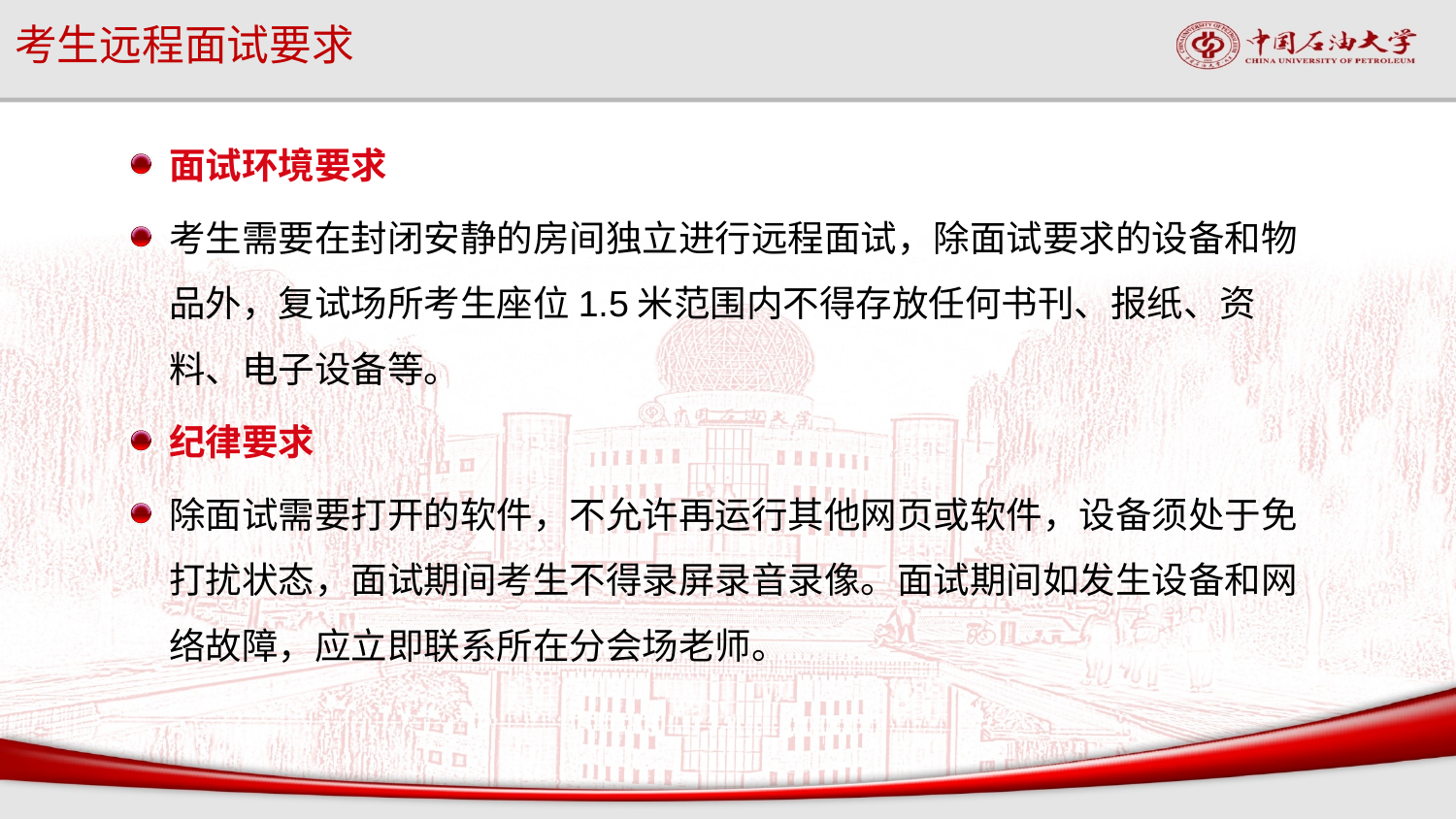

# 考生远程面试要求
面试环境要求
考生需要在封闭安静的房间独立进行远程面试，除面试要求的设备和物品外，复试场所考生座位1.5米范围内不得存放任何书刊、报纸、资料、电子设备等。
纪律要求
除面试需要打开的软件，不允许再运行其他网页或软件，设备须处于免打扰状态，面试期间考生不得录屏录音录像。面试期间如发生设备和网络故障，应立即联系所在分会场老师。